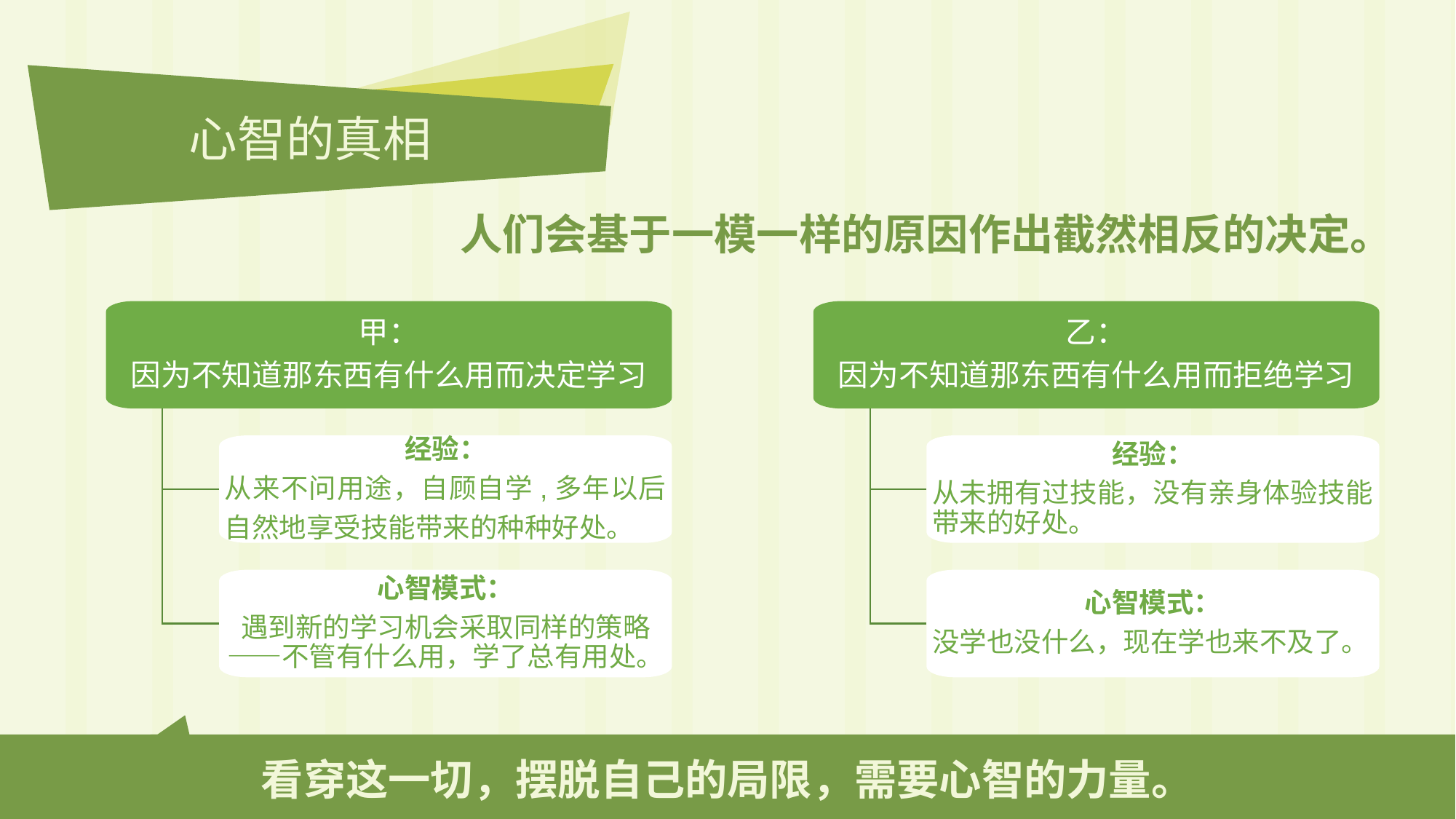

心智的真相
人们会基于一模一样的原因作出截然相反的决定。
甲：
因为不知道那东西有什么用而决定学习
乙：
因为不知道那东西有什么用而拒绝学习

经验：
从来不问用途，自顾自学,多年以后自然地享受技能带来的种种好处。
经验：
从未拥有过技能，没有亲身体验技能带来的好处。
心智模式：
遇到新的学习机会采取同样的策略——不管有什么用，学了总有用处。
心智模式：
没学也没什么，现在学也来不及了。

看穿这一切，摆脱自己的局限，需要心智的力量。